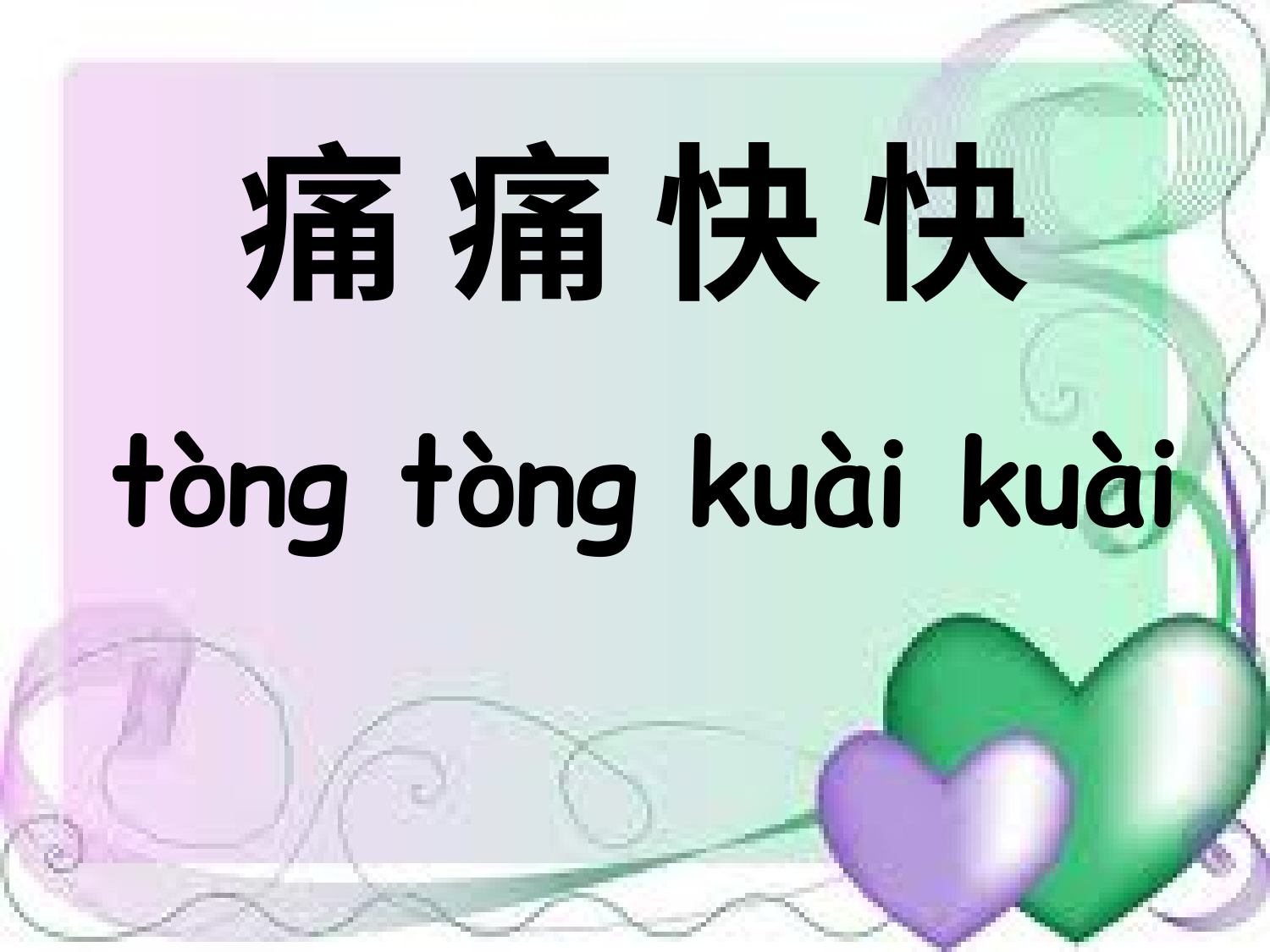

# 痛 痛 快 快
tòng tòng kuài kuài